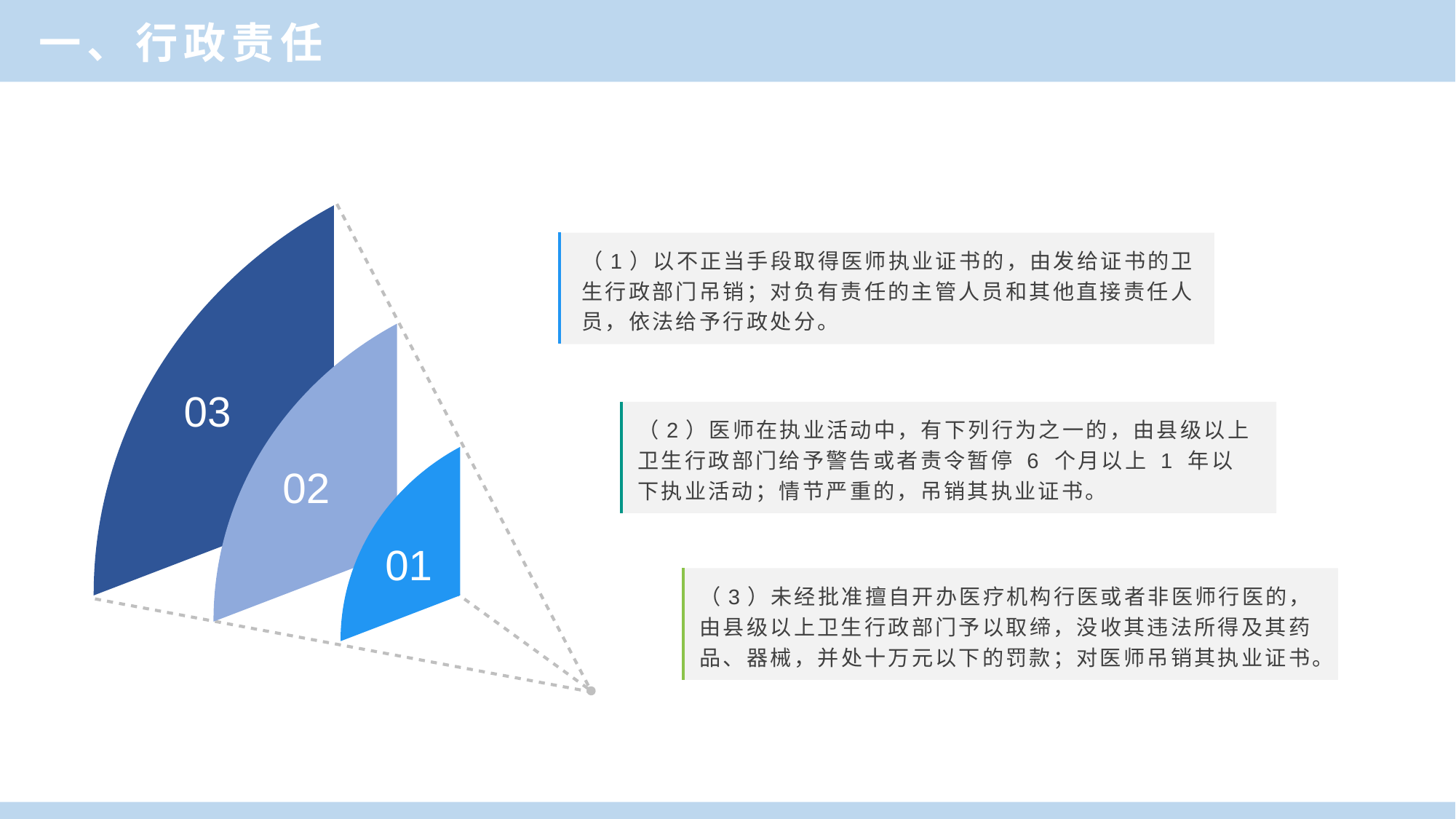

一、行政责任

03

02
01

（1）以不正当手段取得医师执业证书的，由发给证书的卫生行政部门吊销；对负有责任的主管人员和其他直接责任人员，依法给予行政处分。

（2）医师在执业活动中，有下列行为之一的，由县级以上卫生行政部门给予警告或者责令暂停 6 个月以上 1 年以下执业活动；情节严重的，吊销其执业证书。

（3）未经批准擅自开办医疗机构行医或者非医师行医的，由县级以上卫生行政部门予以取缔，没收其违法所得及其药品、器械，并处十万元以下的罚款；对医师吊销其执业证书。